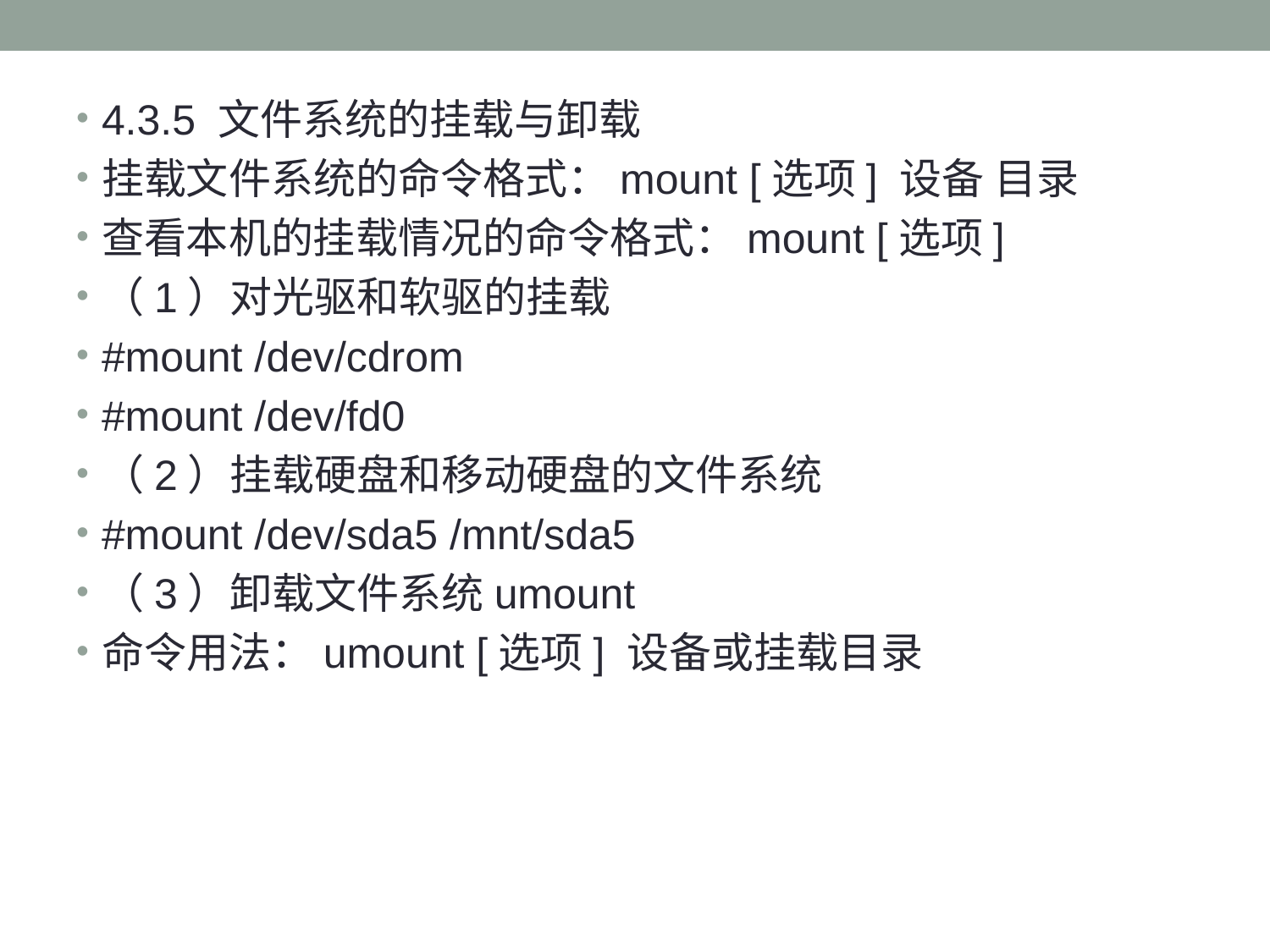

#
4.3.5 文件系统的挂载与卸载
挂载文件系统的命令格式：mount [选项] 设备 目录
查看本机的挂载情况的命令格式：mount [选项]
（1）对光驱和软驱的挂载
#mount /dev/cdrom
#mount /dev/fd0
（2）挂载硬盘和移动硬盘的文件系统
#mount /dev/sda5 /mnt/sda5
（3）卸载文件系统umount
命令用法：umount [选项] 设备或挂载目录